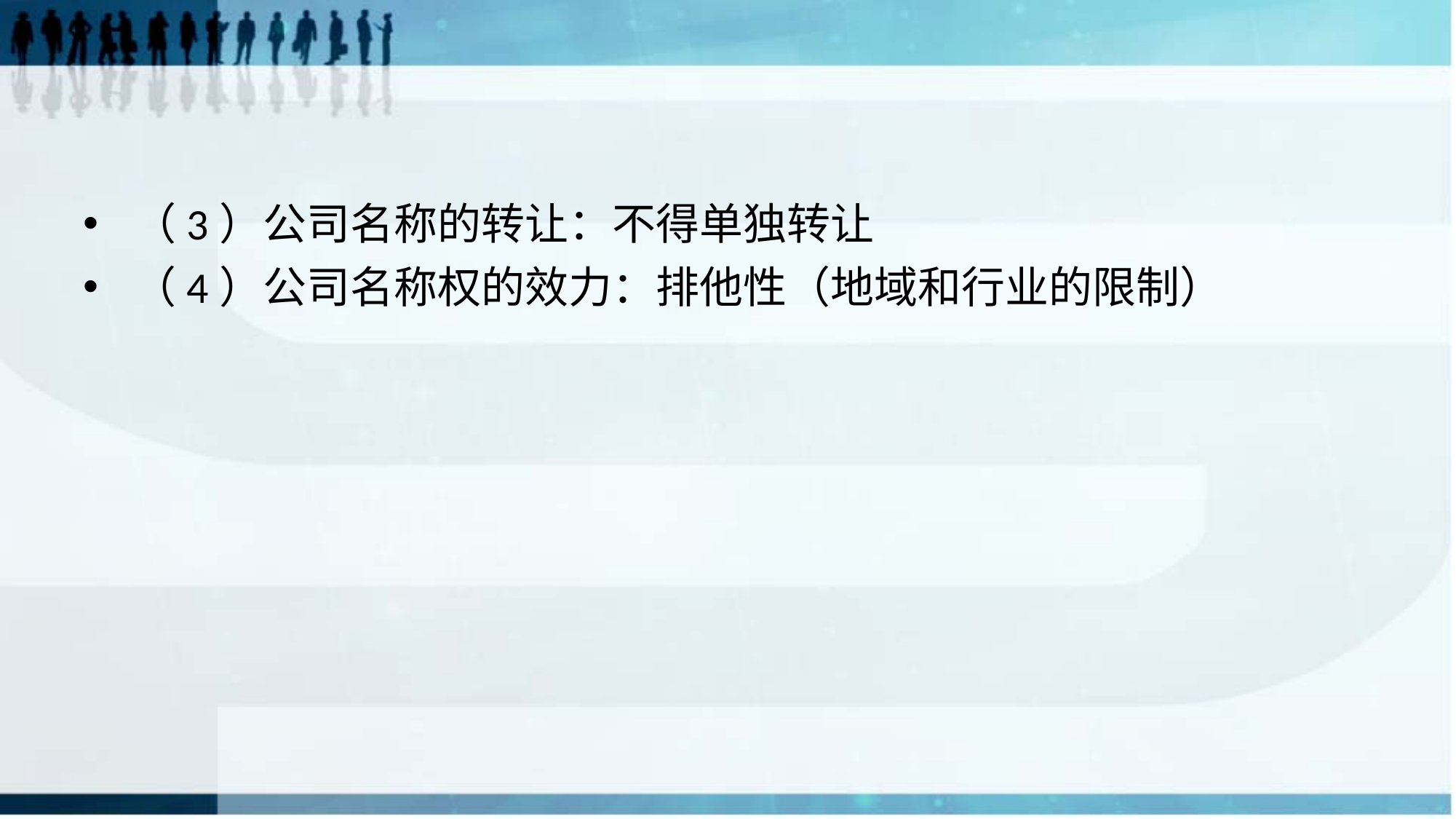

#
（3）公司名称的转让：不得单独转让
（4）公司名称权的效力：排他性（地域和行业的限制）